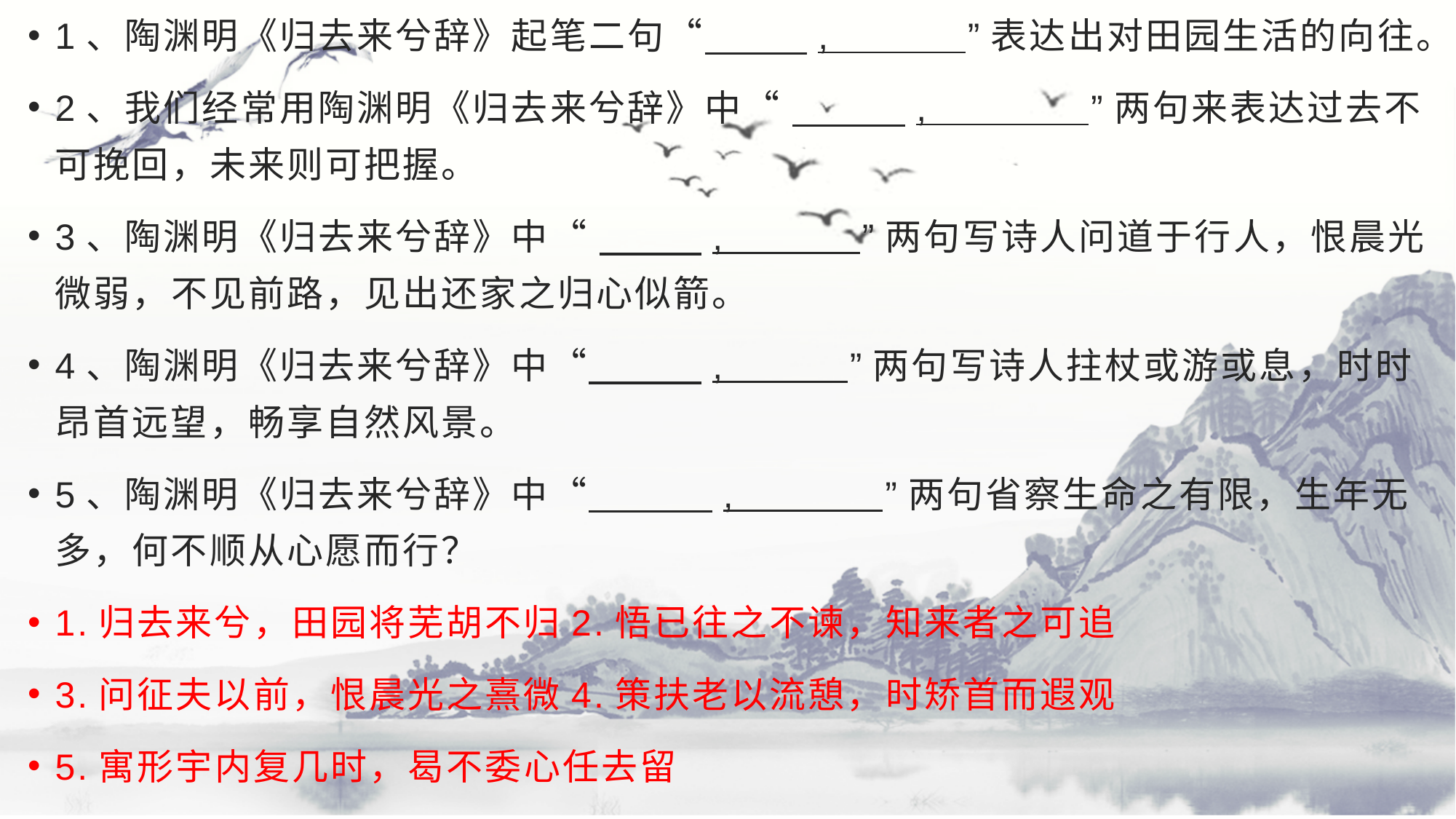

1、陶渊明《归去来兮辞》起笔二句“          ,           ”表达出对田园生活的向往。
2、我们经常用陶渊明《归去来兮辞》中“            ,             ”两句来表达过去不可挽回，未来则可把握。
3、陶渊明《归去来兮辞》中“           ,           ”两句写诗人问道于行人，恨晨光微弱，不见前路，见出还家之归心似箭。
4、陶渊明《归去来兮辞》中“           ,          ”两句写诗人拄杖或游或息，时时昂首远望，畅享自然风景。
5、陶渊明《归去来兮辞》中“            ,            ”两句省察生命之有限，生年无多，何不顺从心愿而行？
1.归去来兮，田园将芜胡不归2.悟已往之不谏，知来者之可追
3.问征夫以前，恨晨光之熹微4.策扶老以流憩，时矫首而遐观
5.寓形宇内复几时，曷不委心任去留